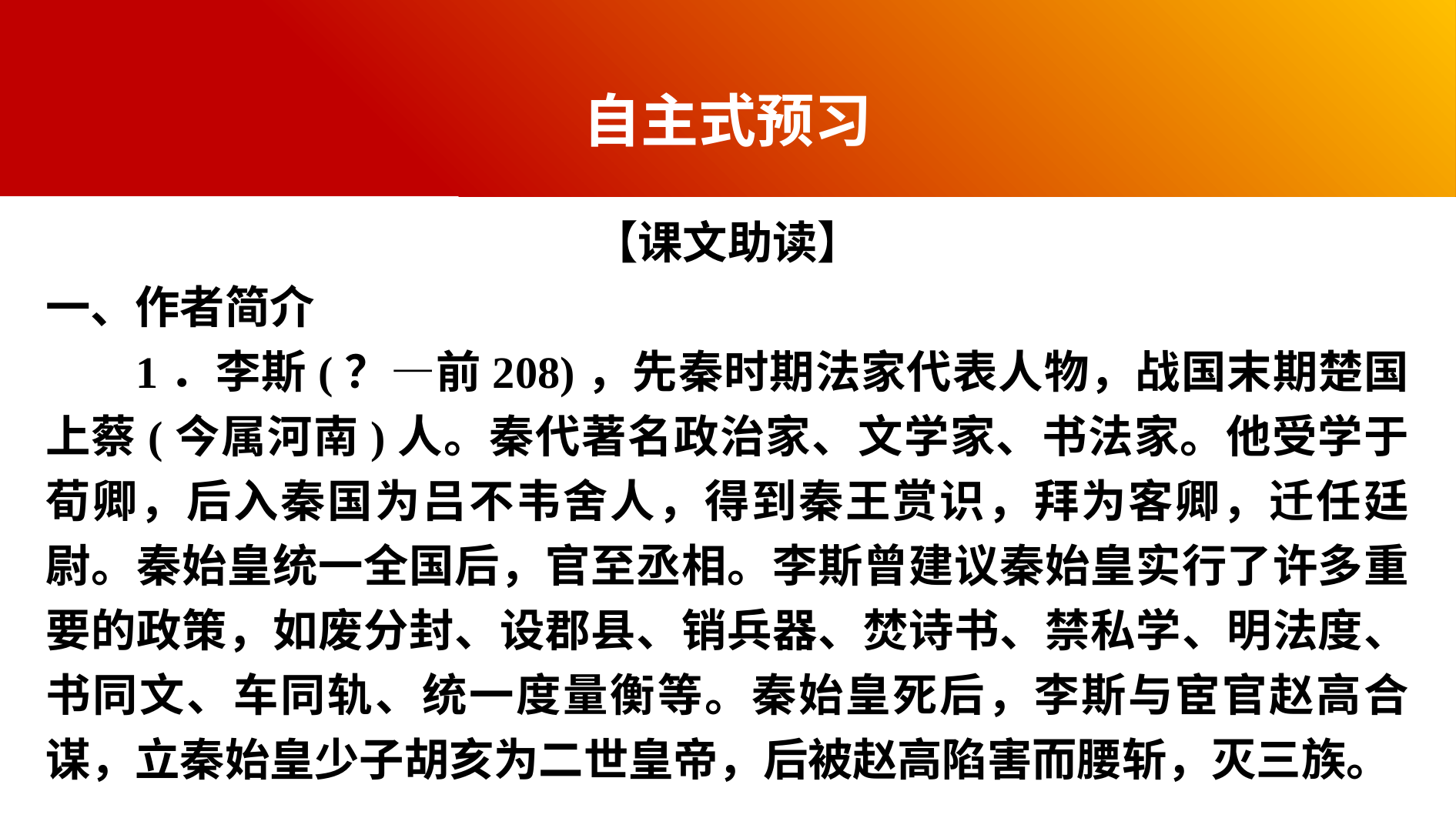

自主式预习
【课文助读】
一、作者简介
1．李斯(？—前208)，先秦时期法家代表人物，战国末期楚国上蔡(今属河南)人。秦代著名政治家、文学家、书法家。他受学于荀卿，后入秦国为吕不韦舍人，得到秦王赏识，拜为客卿，迁任廷尉。秦始皇统一全国后，官至丞相。李斯曾建议秦始皇实行了许多重要的政策，如废分封、设郡县、销兵器、焚诗书、禁私学、明法度、书同文、车同轨、统一度量衡等。秦始皇死后，李斯与宦官赵高合谋，立秦始皇少子胡亥为二世皇帝，后被赵高陷害而腰斩，灭三族。